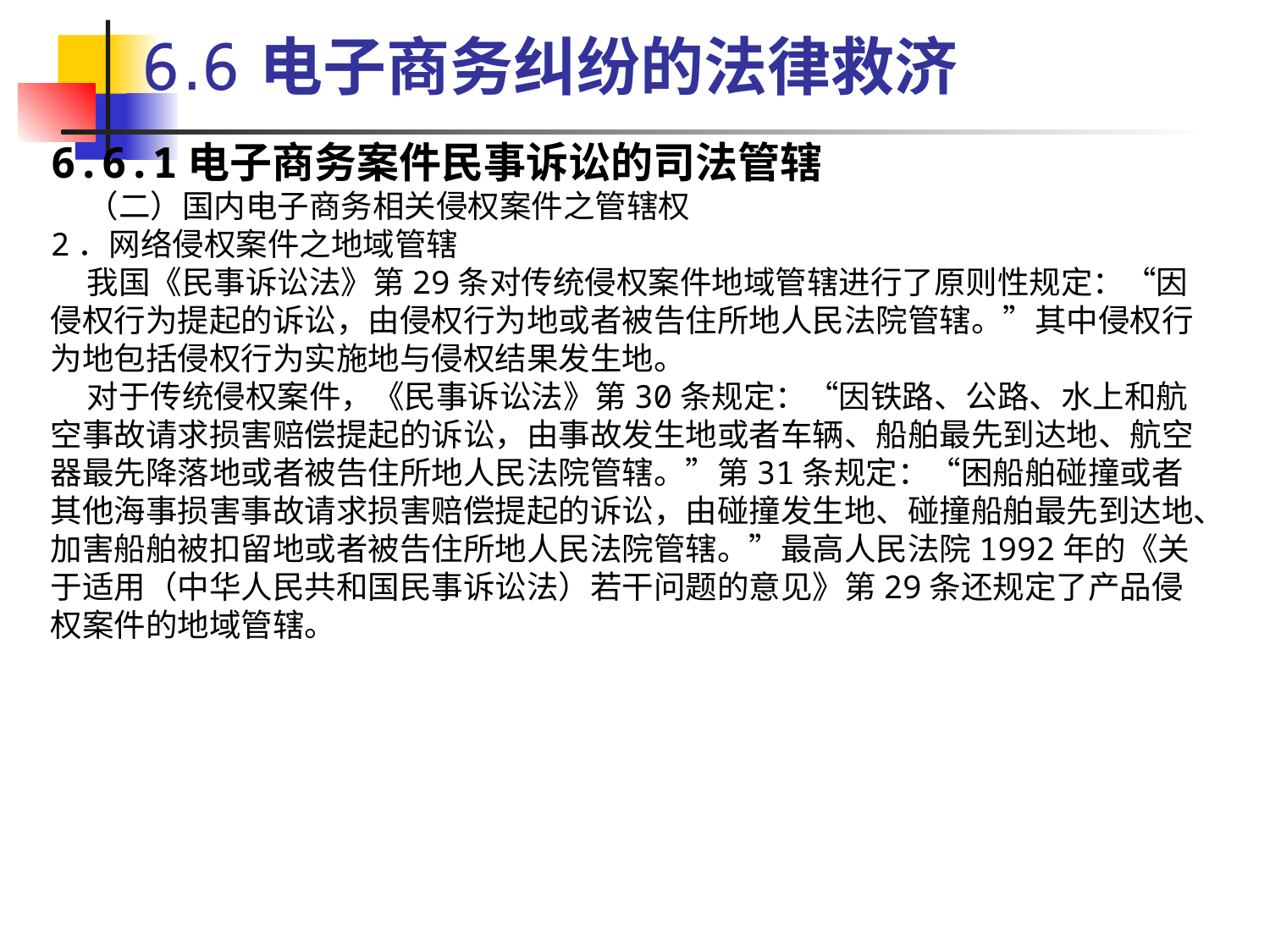

6.6电子商务纠纷的法律救济
6.6.1电子商务案件民事诉讼的司法管辖
    （二）国内电子商务相关侵权案件之管辖权
2．网络侵权案件之地域管辖
    我国《民事诉讼法》第29条对传统侵权案件地域管辖进行了原则性规定：“因侵权行为提起的诉讼，由侵权行为地或者被告住所地人民法院管辖。”其中侵权行为地包括侵权行为实施地与侵权结果发生地。
    对于传统侵权案件，《民事诉讼法》第30条规定：“因铁路、公路、水上和航空事故请求损害赔偿提起的诉讼，由事故发生地或者车辆、船舶最先到达地、航空器最先降落地或者被告住所地人民法院管辖。”第31条规定：“困船舶碰撞或者其他海事损害事故请求损害赔偿提起的诉讼，由碰撞发生地、碰撞船舶最先到达地、加害船舶被扣留地或者被告住所地人民法院管辖。”最高人民法院1992年的《关于适用（中华人民共和国民事诉讼法）若干问题的意见》第29条还规定了产品侵权案件的地域管辖。